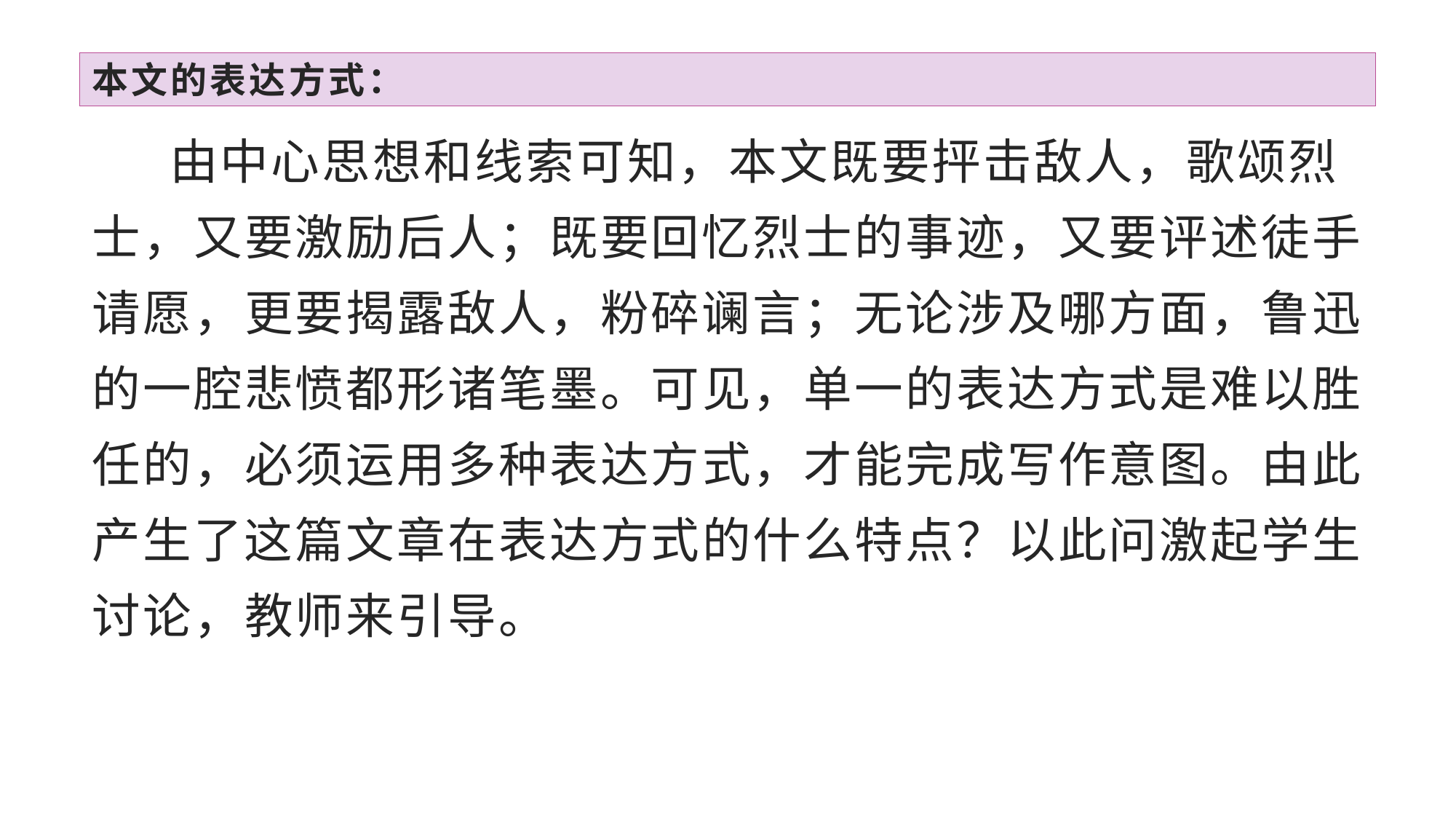

# 本文的表达方式：
     由中心思想和线索可知，本文既要抨击敌人，歌颂烈士，又要激励后人；既要回忆烈士的事迹，又要评述徒手请愿，更要揭露敌人，粉碎谰言；无论涉及哪方面，鲁迅的一腔悲愤都形诸笔墨。可见，单一的表达方式是难以胜任的，必须运用多种表达方式，才能完成写作意图。由此产生了这篇文章在表达方式的什么特点？以此问激起学生讨论，教师来引导。